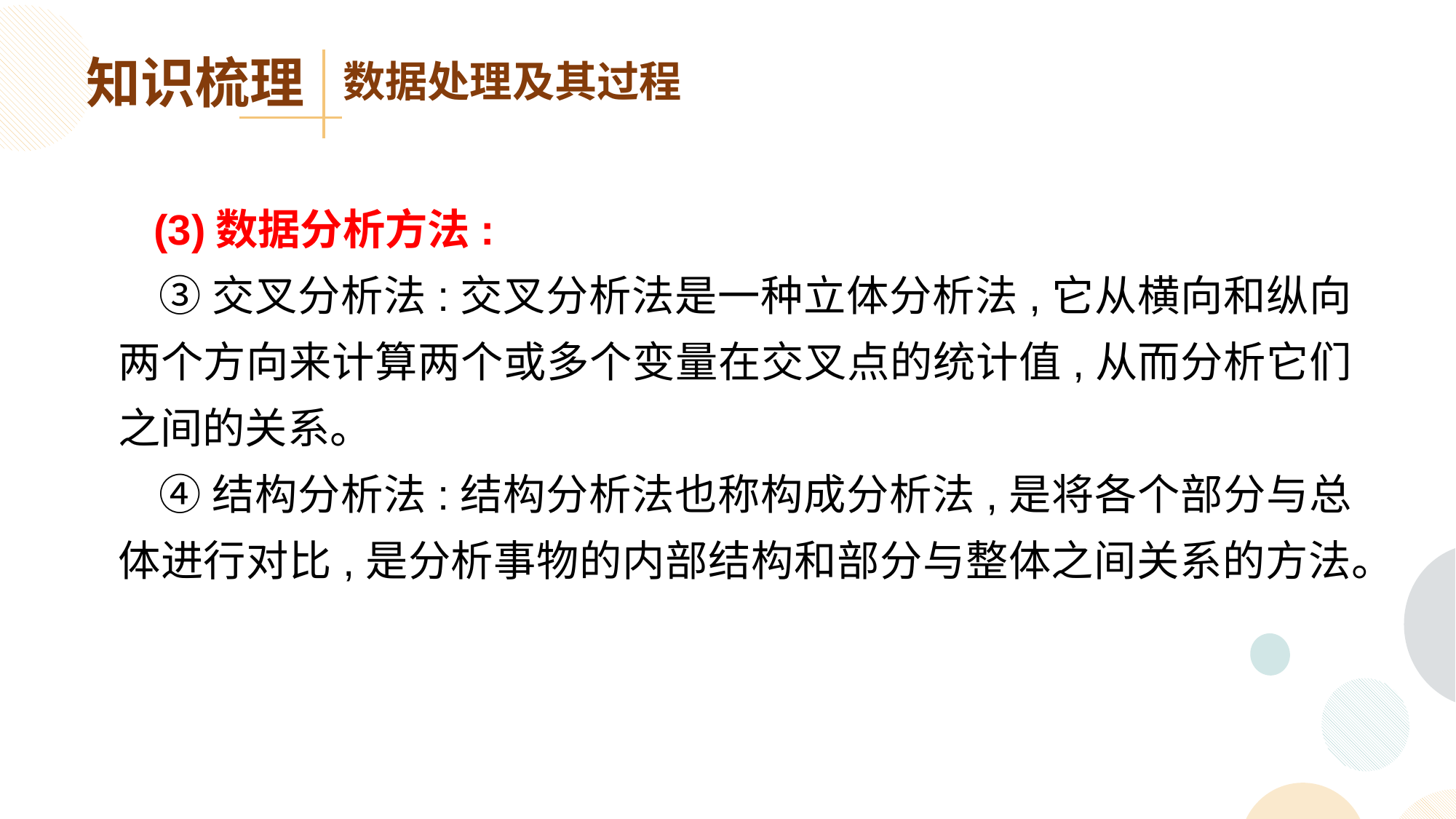

知识梳理
数据处理及其过程
   (3)数据分析方法:
    ③交叉分析法:交叉分析法是一种立体分析法,它从横向和纵向两个方向来计算两个或多个变量在交叉点的统计值,从而分析它们之间的关系。
    ④结构分析法:结构分析法也称构成分析法,是将各个部分与总体进行对比,是分析事物的内部结构和部分与整体之间关系的方法。